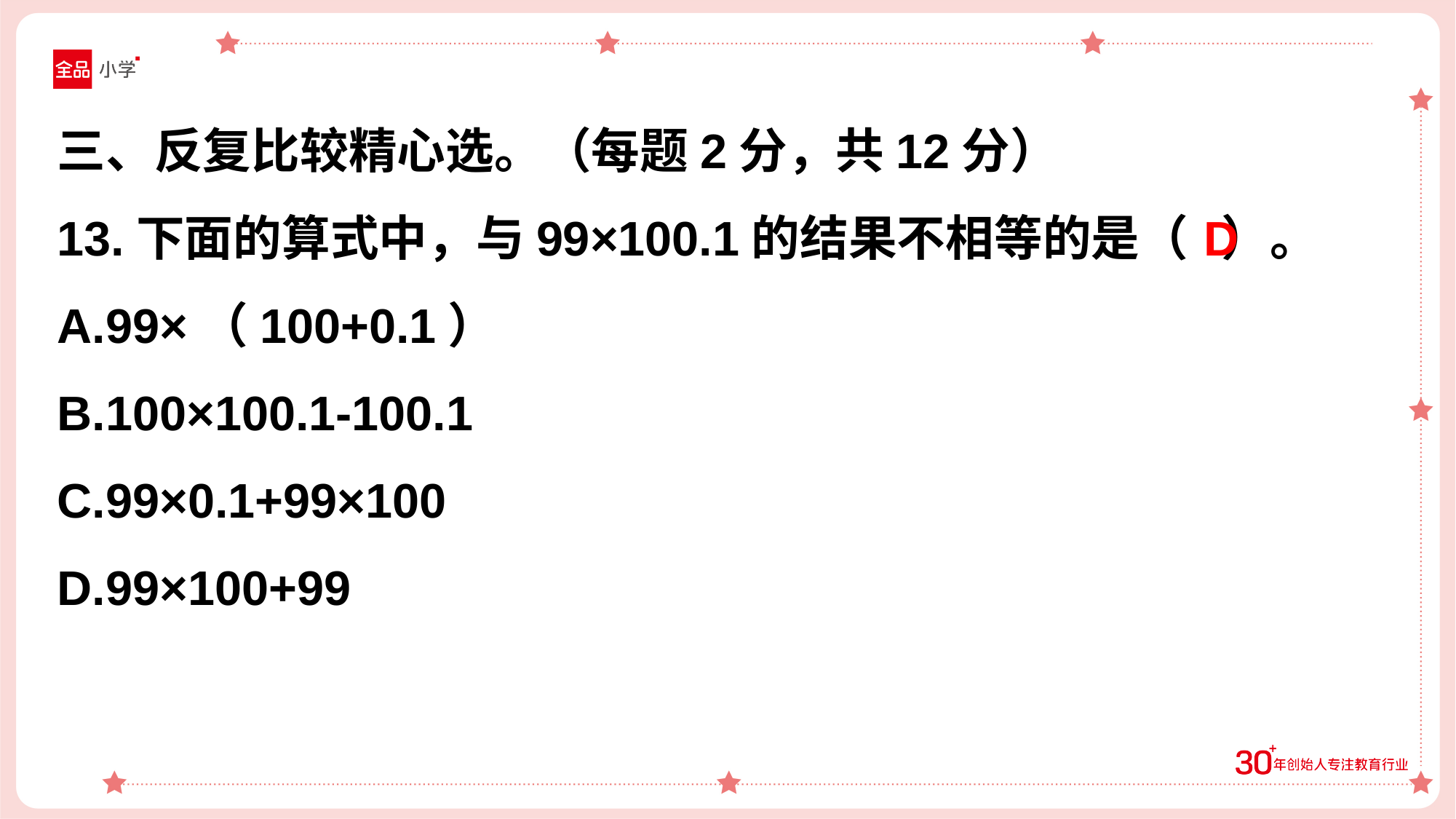

三、反复比较精心选。（每题2分，共12分）
13.下面的算式中，与99×100.1的结果不相等的是（   ）。
A.99×（100+0.1）
B.100×100.1-100.1
C.99×0.1+99×100
D.99×100+99
D